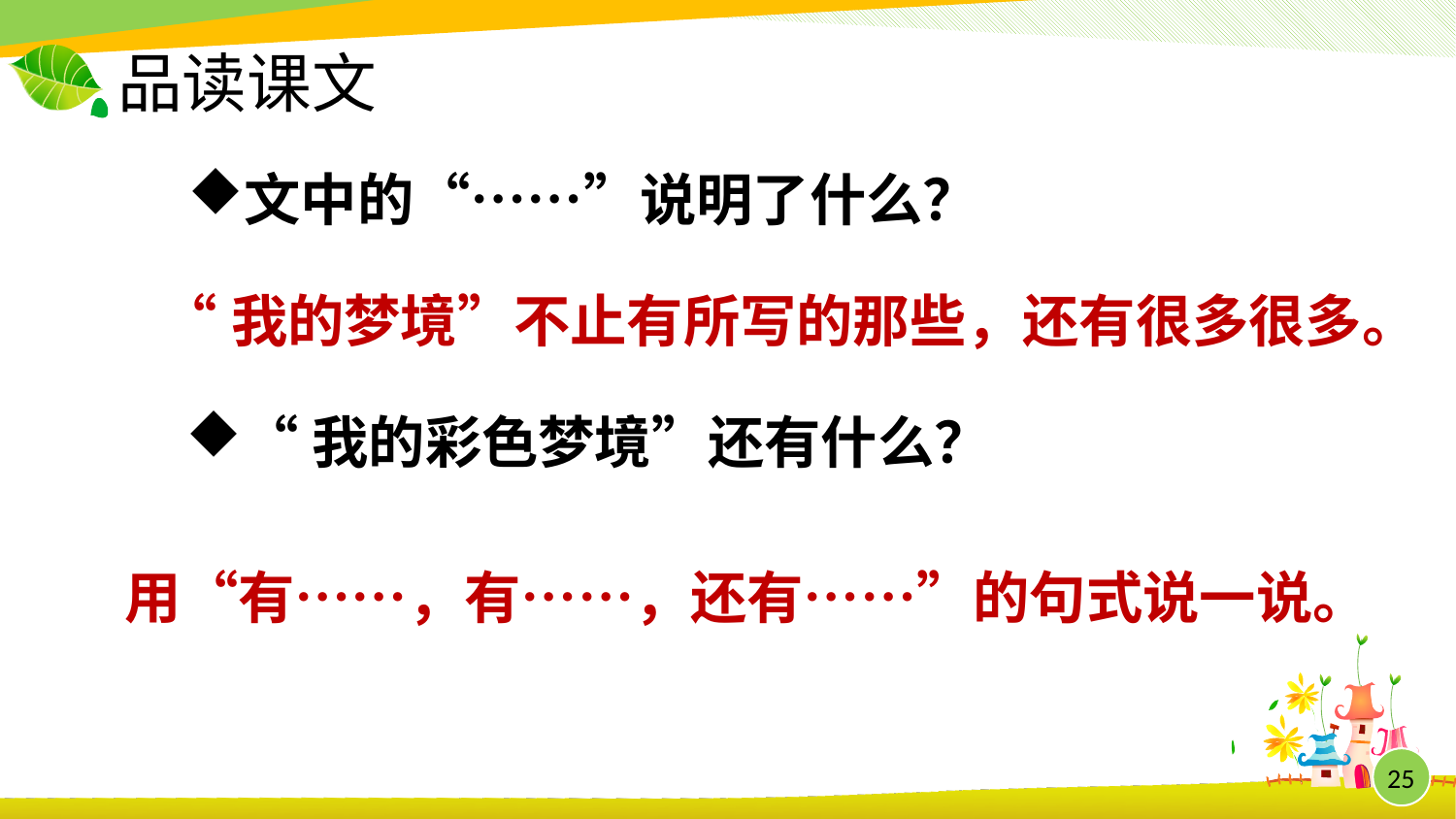

# 品读课文
文中的“……”说明了什么？
“我的梦境”不止有所写的那些，还有很多很多。
“我的彩色梦境”还有什么？
    用“有……，有……，还有……”的句式说一说。